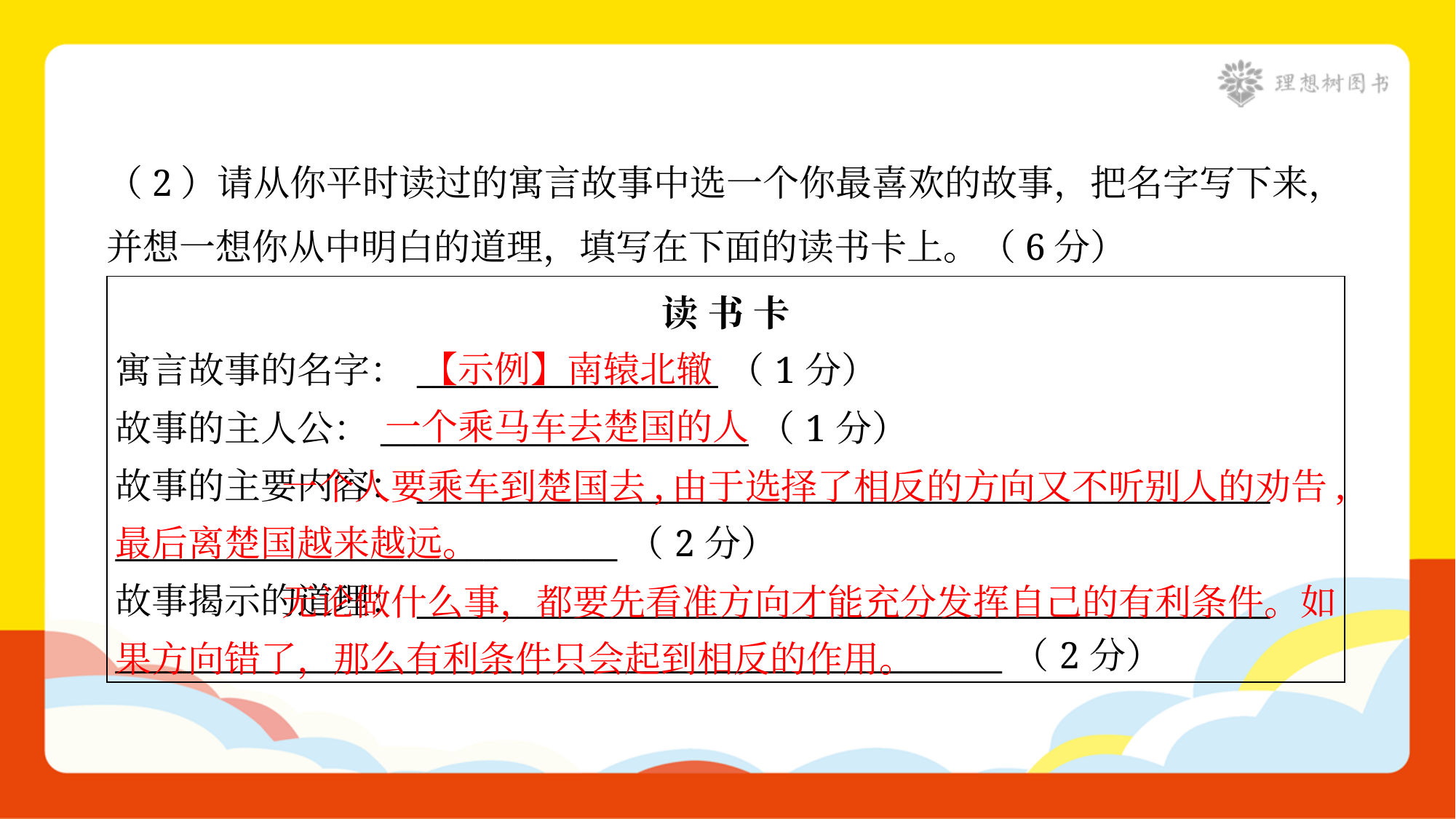

（2）请从你平时读过的寓言故事中选一个你最喜欢的故事，把名字写下来，
并想一想你从中明白的道理，填写在下面的读书卡上。（6分）
| 读 书 卡 寓言故事的名字：\_\_\_\_\_\_\_\_\_\_\_\_\_\_\_\_\_\_（1分） 故事的主人公：\_\_\_\_\_\_\_\_\_\_\_\_\_\_\_\_\_\_\_\_\_\_（1分） 故事的主要内容：\_\_\_\_\_\_\_\_\_\_\_\_\_\_\_\_\_\_\_\_\_\_\_\_\_\_\_\_\_\_\_\_\_\_\_\_\_\_\_\_\_\_\_\_\_\_\_\_\_\_\_ \_\_\_\_\_\_\_\_\_\_\_\_\_\_\_\_\_\_\_\_\_\_\_\_\_\_\_\_\_\_（2分） 故事揭示的道理：\_\_\_\_\_\_\_\_\_\_\_\_\_\_\_\_\_\_\_\_\_\_\_\_\_\_\_\_\_\_\_\_\_\_\_\_\_\_\_\_\_\_\_\_\_\_\_\_\_\_\_ \_\_\_\_\_\_\_\_\_\_\_\_\_\_\_\_\_\_\_\_\_\_\_\_\_\_\_\_\_\_\_\_\_\_\_\_\_\_\_\_\_\_\_\_\_\_\_\_\_\_\_\_\_（2分） |
| --- |
【示例】南辕北辙
一个乘马车去楚国的人
                 一个人要乘车到楚国去,由于选择了相反的方向又不听别人的劝告,最后离楚国越来越远。
                 无论做什么事，都要先看准方向才能充分发挥自己的有利条件。如果方向错了，那么有利条件只会起到相反的作用。